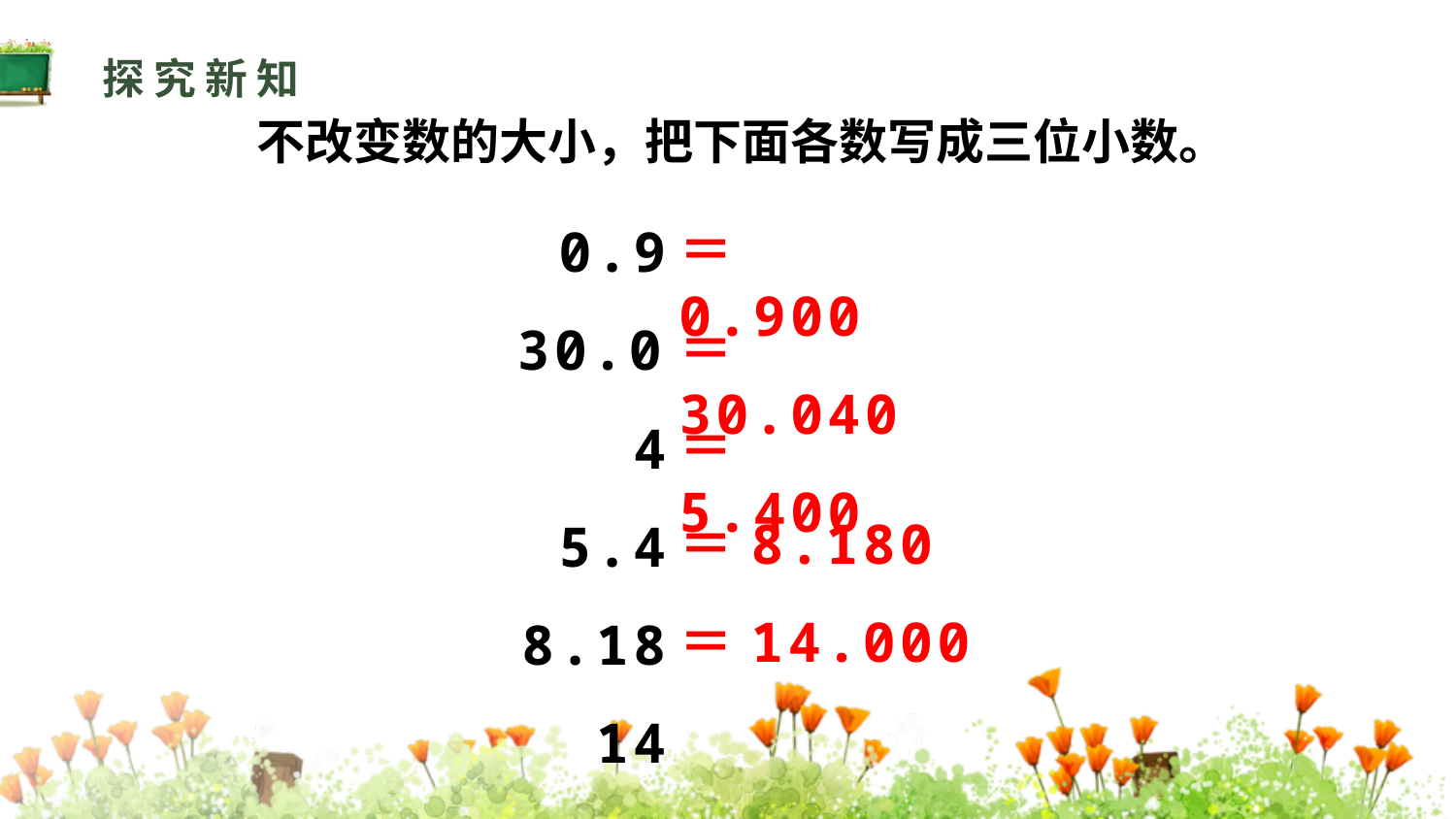

探究新知
不改变数的大小，把下面各数写成三位小数。
0.9
30.04
5.4
8.18
14
＝0.900
＝30.040
＝5.400
＝8.180
＝14.000